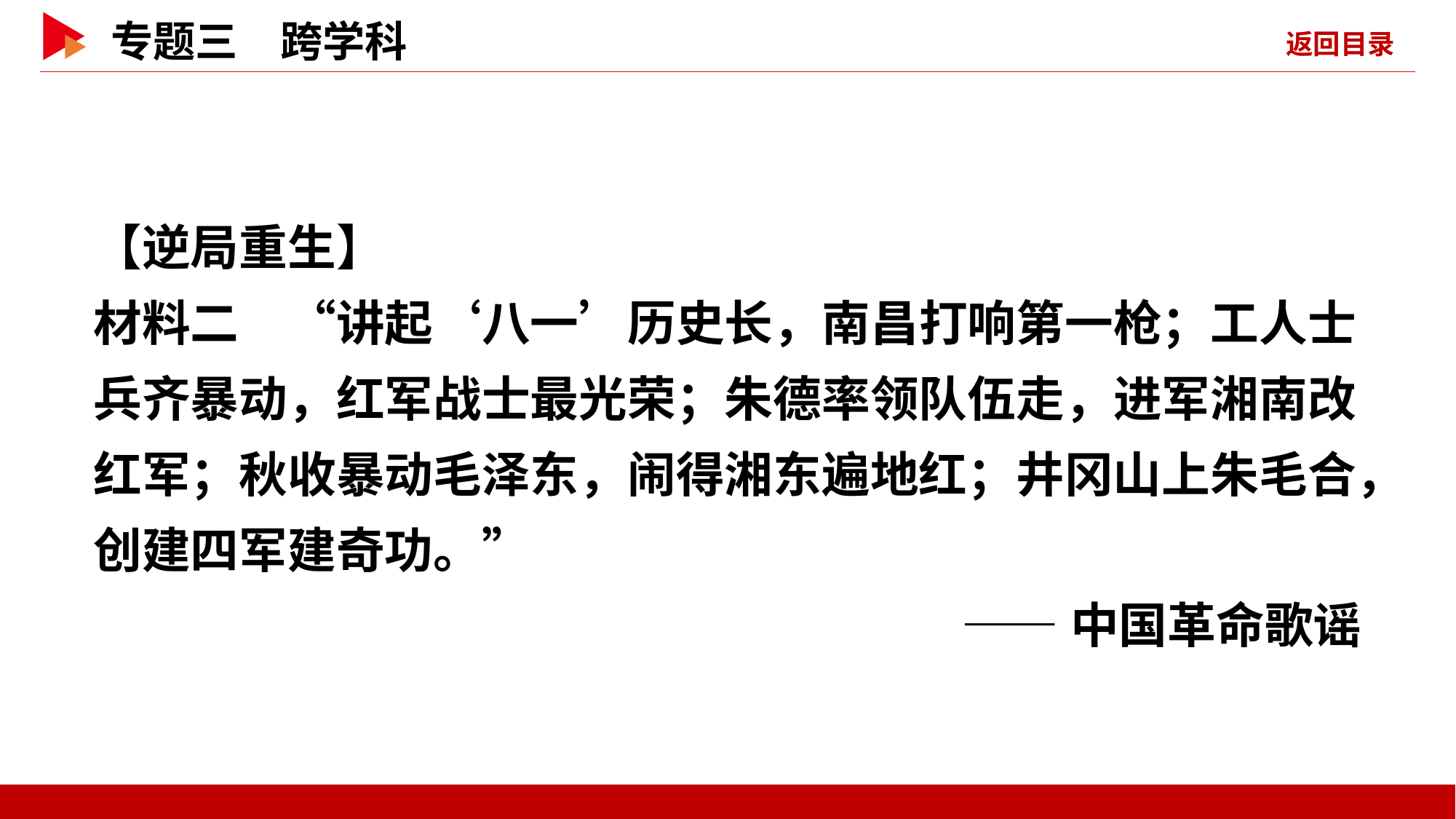

【逆局重生】
材料二　“讲起‘八一’历史长，南昌打响第一枪；工人士兵齐暴动，红军战士最光荣；朱德率领队伍走，进军湘南改红军；秋收暴动毛泽东，闹得湘东遍地红；井冈山上朱毛合，创建四军建奇功。”
——中国革命歌谣